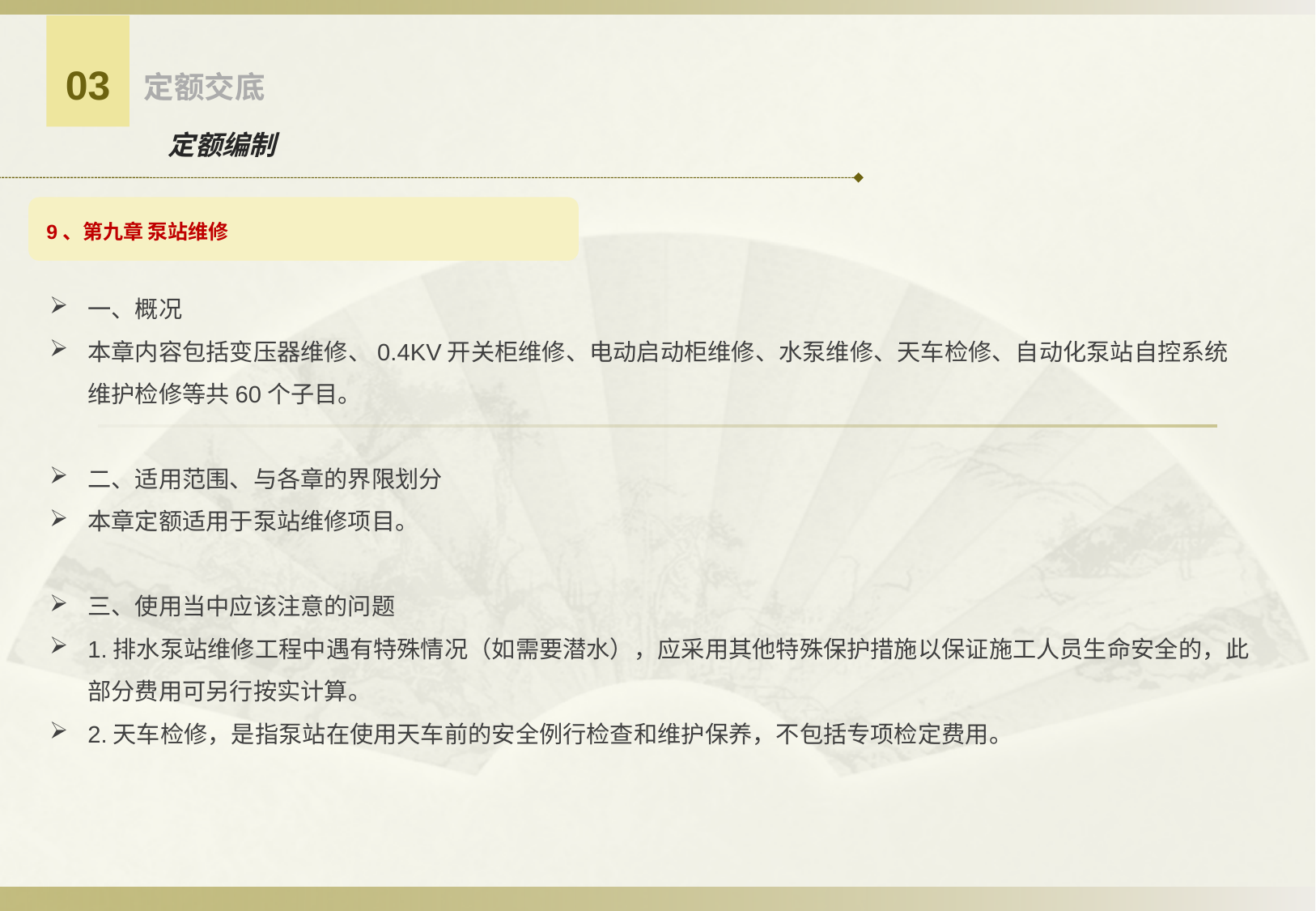

03
定额交底
定额编制

9、第九章 泵站维修
一、概况
本章内容包括变压器维修、0.4KV开关柜维修、电动启动柜维修、水泵维修、天车检修、自动化泵站自控系统维护检修等共60个子目。

二、适用范围、与各章的界限划分
本章定额适用于泵站维修项目。

三、使用当中应该注意的问题
1.排水泵站维修工程中遇有特殊情况（如需要潜水），应采用其他特殊保护措施以保证施工人员生命安全的，此部分费用可另行按实计算。
2.天车检修，是指泵站在使用天车前的安全例行检查和维护保养，不包括专项检定费用。